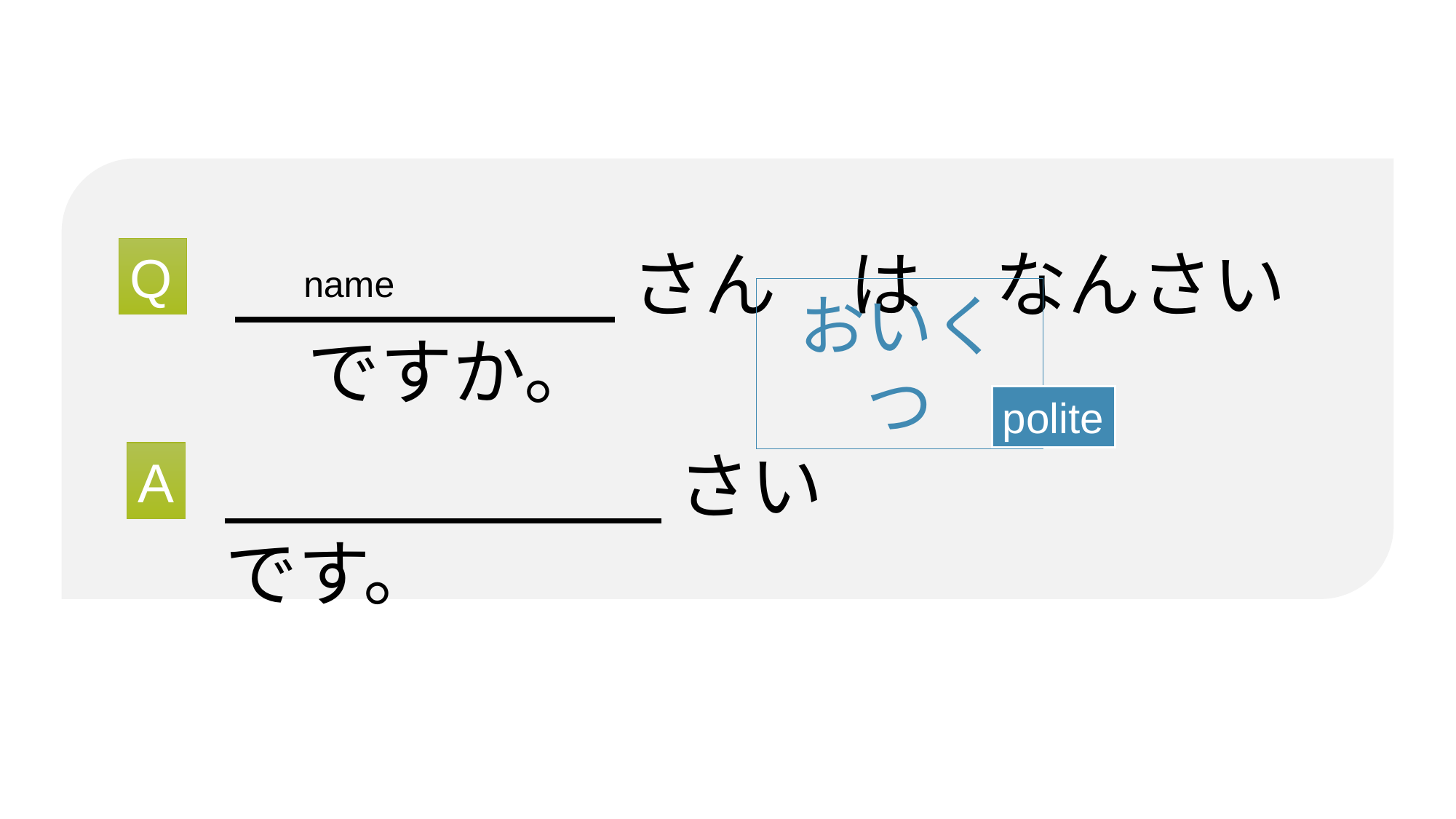

さん　は　なんさい　ですか。
Q
name
おいくつ
polite
　　　　　　 さい　です。
A